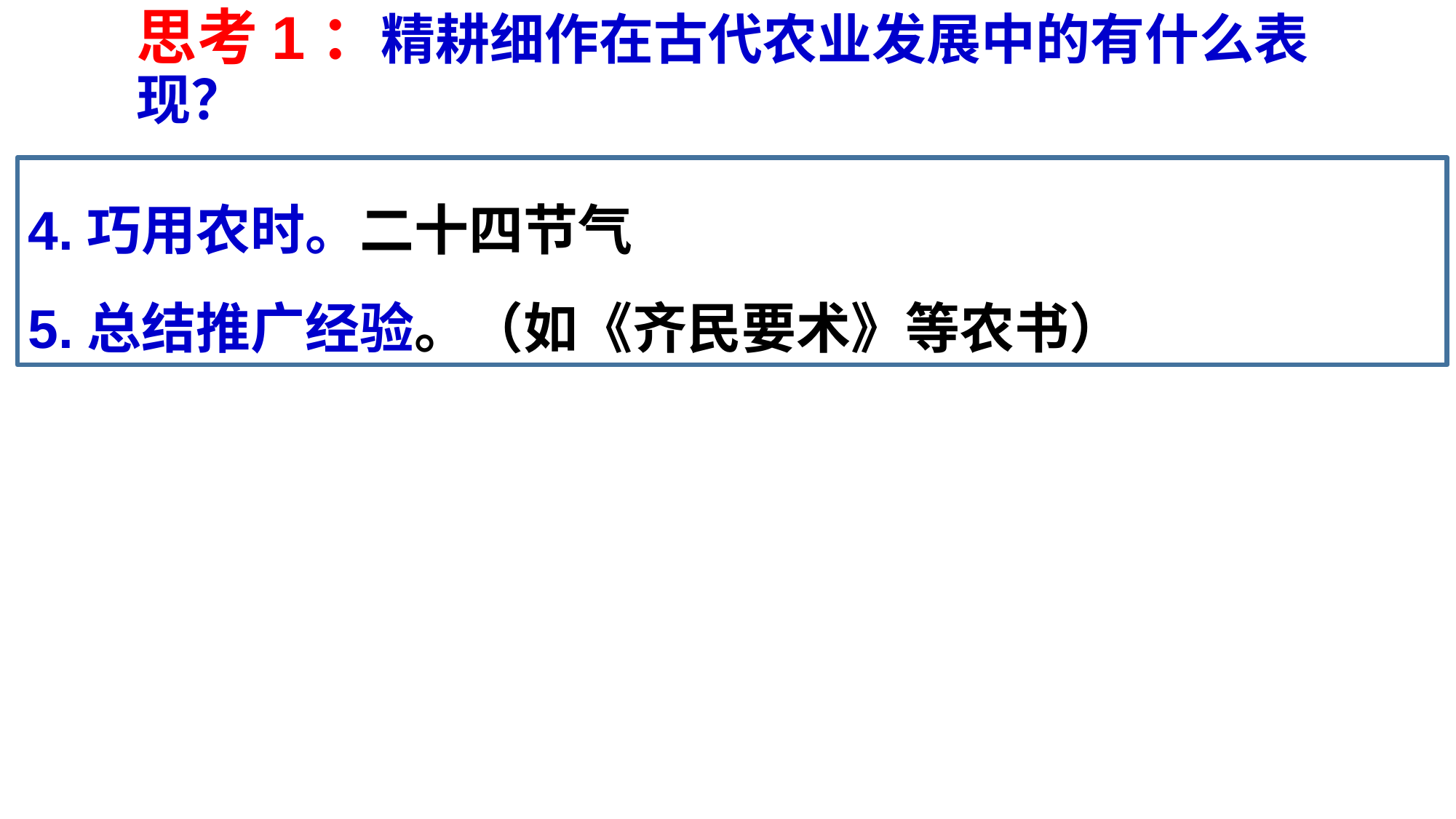

思考1：精耕细作在古代农业发展中的有什么表现？
4.巧用农时。二十四节气
5.总结推广经验。（如《齐民要术》等农书）